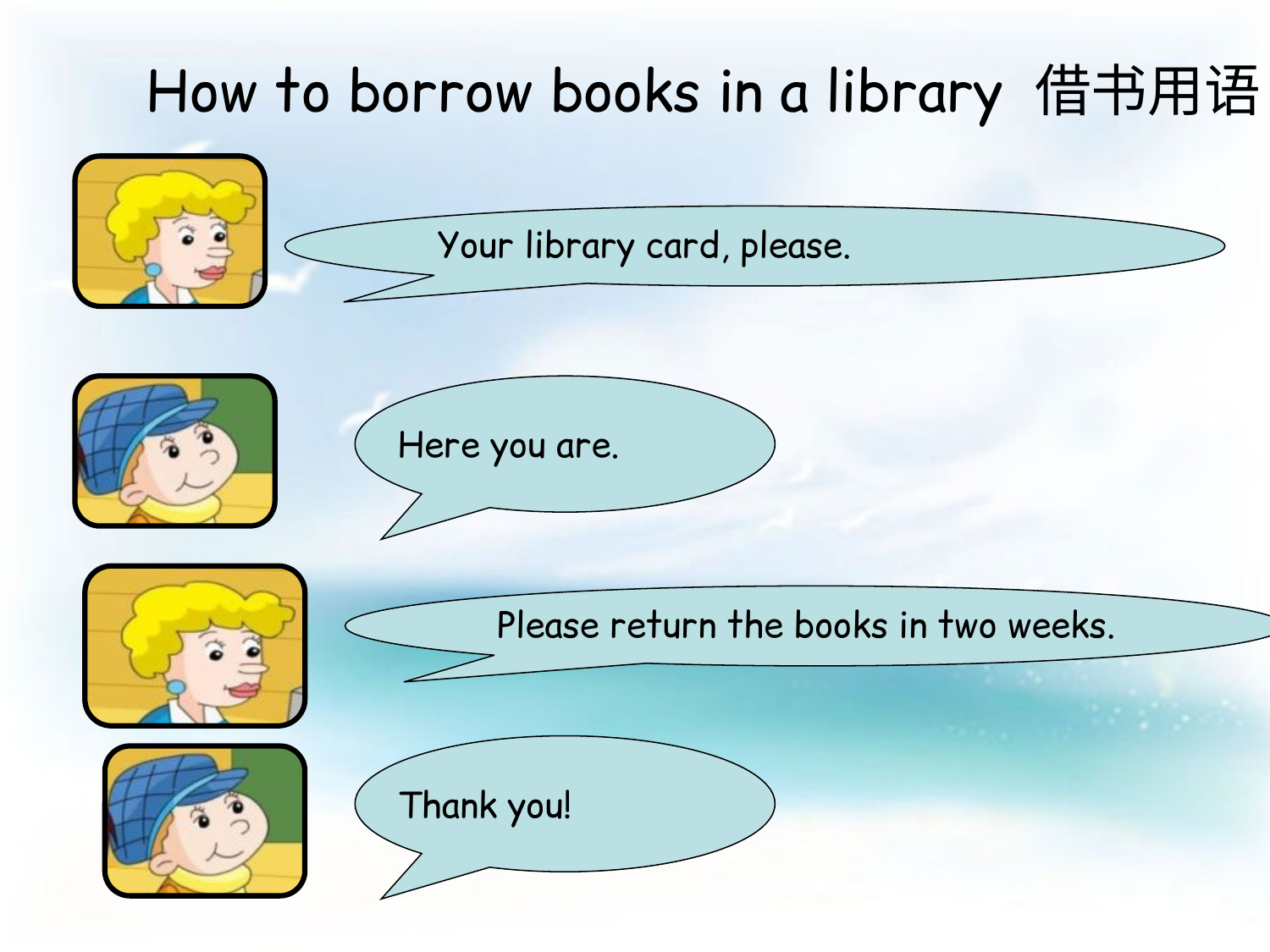

How to borrow books in a library 借书用语

Your library card, please.

Here you are.

Please return the books in two weeks.

Thank you!